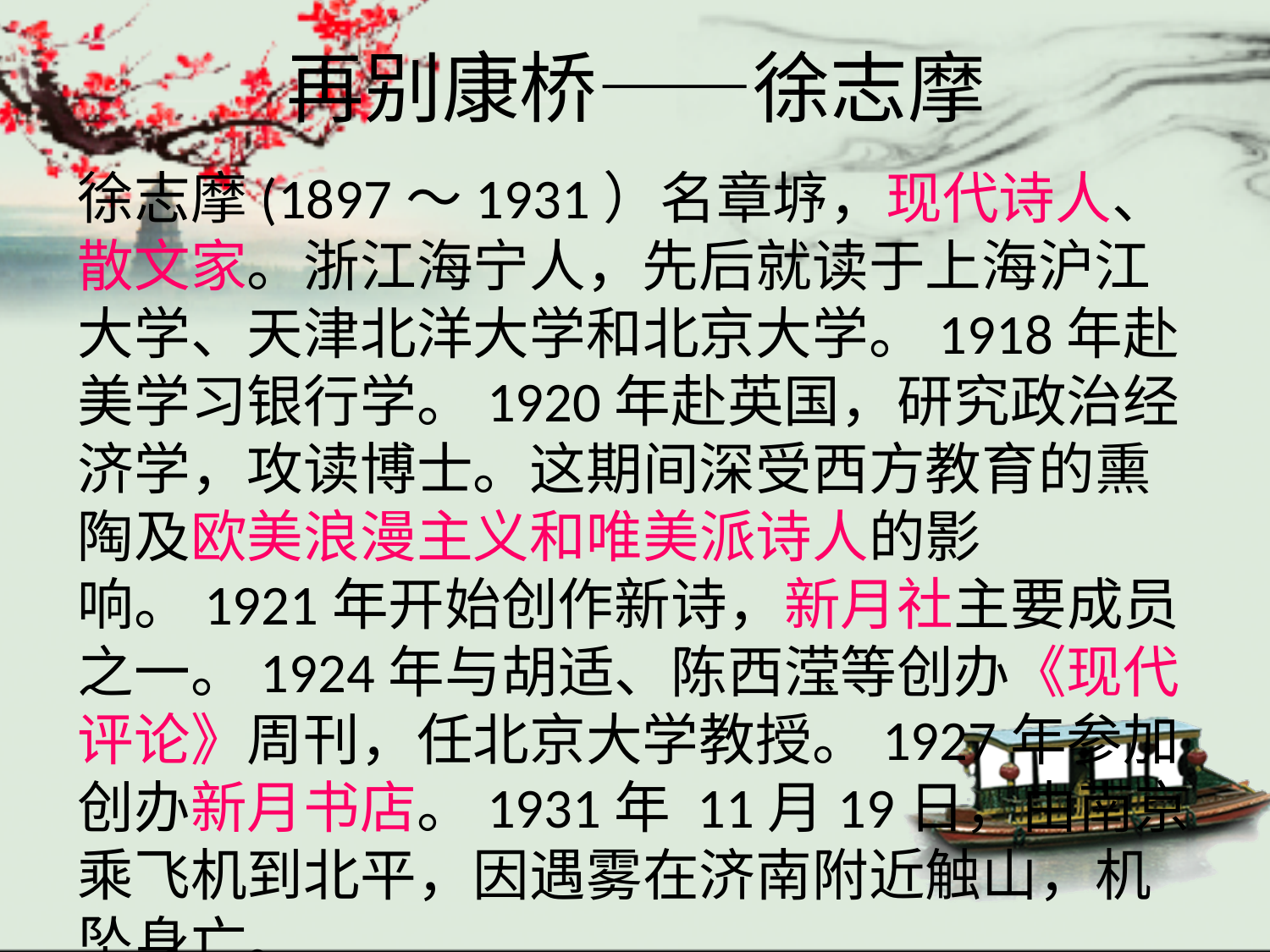

# 再别康桥——徐志摩
徐志摩(1897～1931）名章垿，现代诗人、散文家。浙江海宁人，先后就读于上海沪江大学、天津北洋大学和北京大学。1918年赴美学习银行学。1920年赴英国，研究政治经济学，攻读博士。这期间深受西方教育的熏陶及欧美浪漫主义和唯美派诗人的影响。1921年开始创作新诗，新月社主要成员之一。1924年与胡适、陈西滢等创办《现代评论》周刊，任北京大学教授。1927年参加创办新月书店。1931年 11月19日，由南京乘飞机到北平，因遇雾在济南附近触山，机坠身亡。